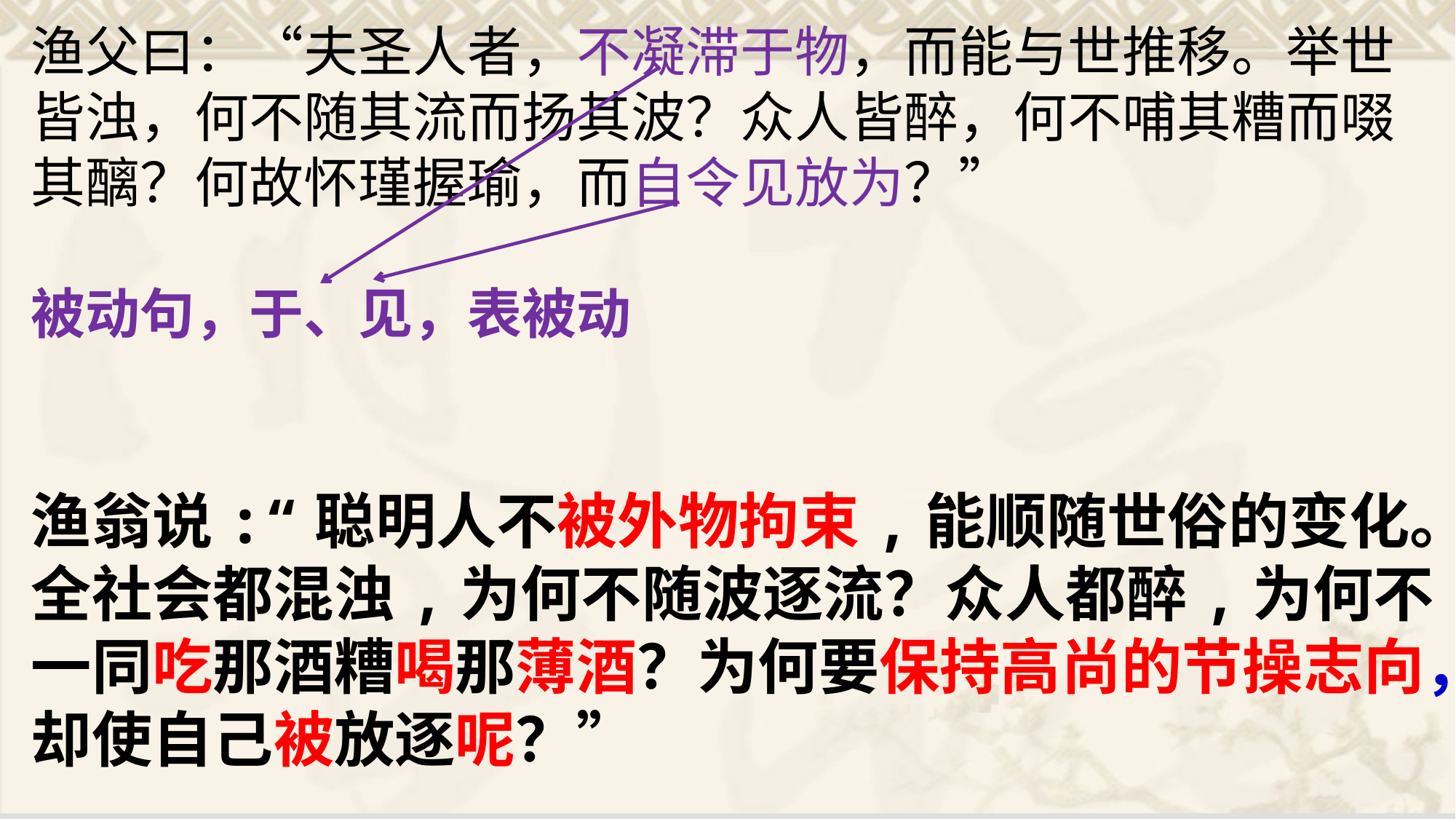

渔父曰：“夫圣人者，不凝滞于物，而能与世推移。举世皆浊，何不随其流而扬其波？众人皆醉，何不哺其糟而啜其醨？何故怀瑾握瑜，而自令见放为？”

被动句，于、见，表被动

渔翁说:“聪明人不被外物拘束,能顺随世俗的变化。全社会都混浊,为何不随波逐流？众人都醉,为何不一同吃那酒糟喝那薄酒？为何要保持高尚的节操志向，却使自己被放逐呢？”